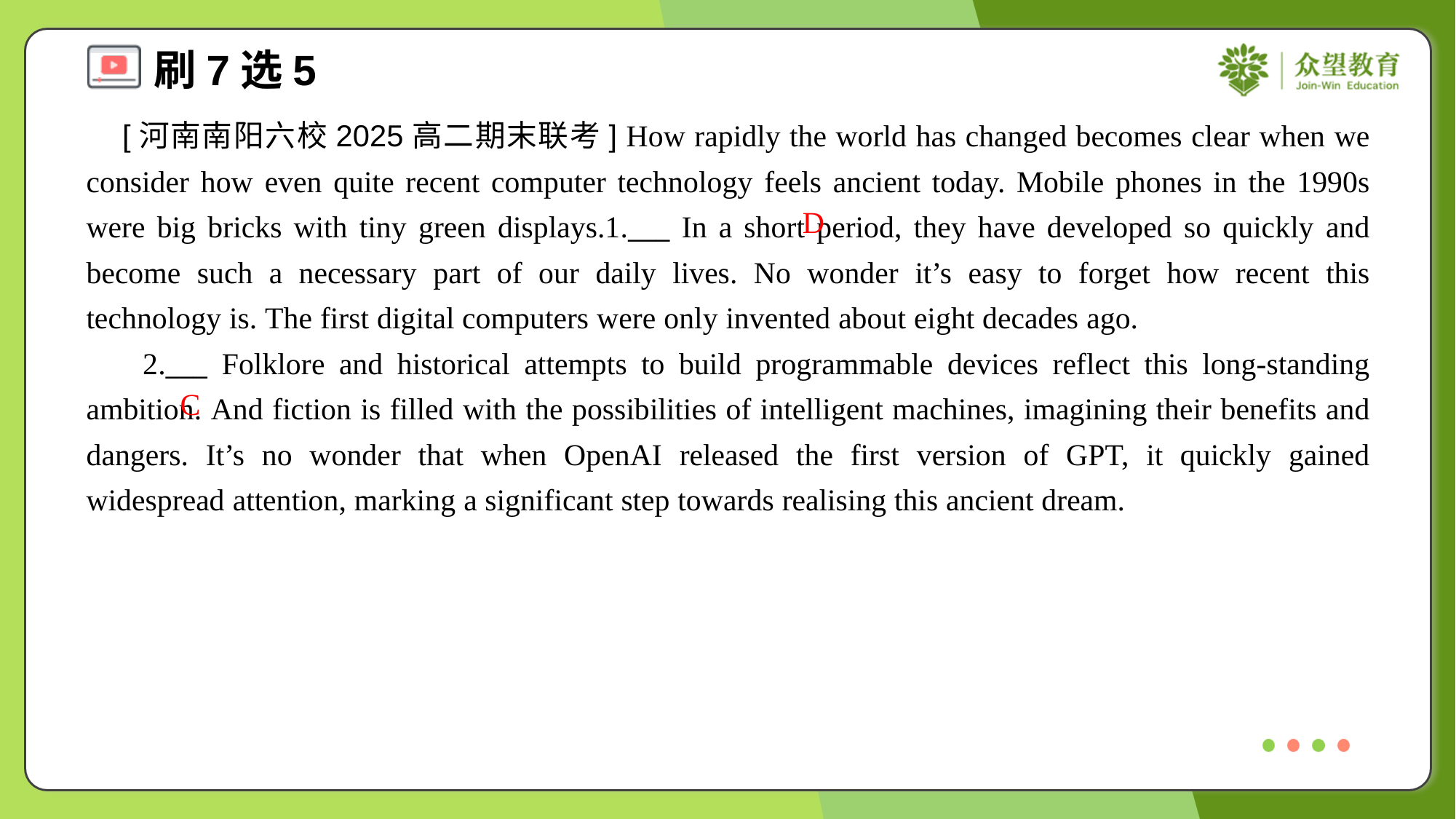

[河南南阳六校2025高二期末联考] How rapidly the world has changed becomes clear when we consider how even quite recent computer technology feels ancient today. Mobile phones in the 1990s were big bricks with tiny green displays.1.___ In a short period, they have developed so quickly and become such a necessary part of our daily lives. No wonder it’s easy to forget how recent this technology is. The first digital computers were only invented about eight decades ago.
    2.___ Folklore and historical attempts to build programmable devices reflect this long-standing ambition. And fiction is filled with the possibilities of intelligent machines, imagining their benefits and dangers. It’s no wonder that when OpenAI released the first version of GPT, it quickly gained widespread attention, marking a significant step towards realising this ancient dream.

D
C